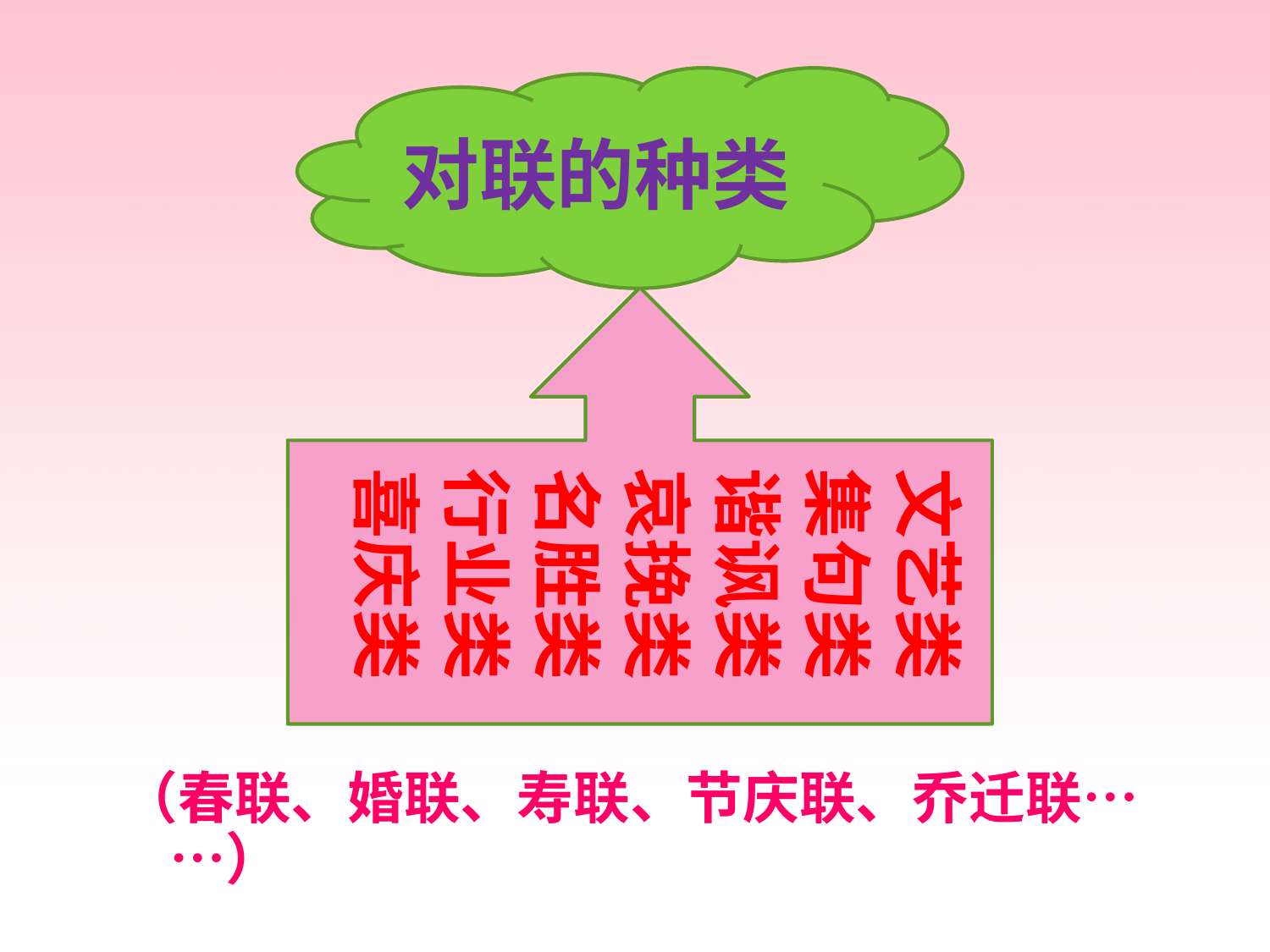

对联的种类

文艺类
集句类
谐讽类
哀挽类
名胜类
行业类
喜庆类
（春联、婚联、寿联、节庆联、乔迁联……）